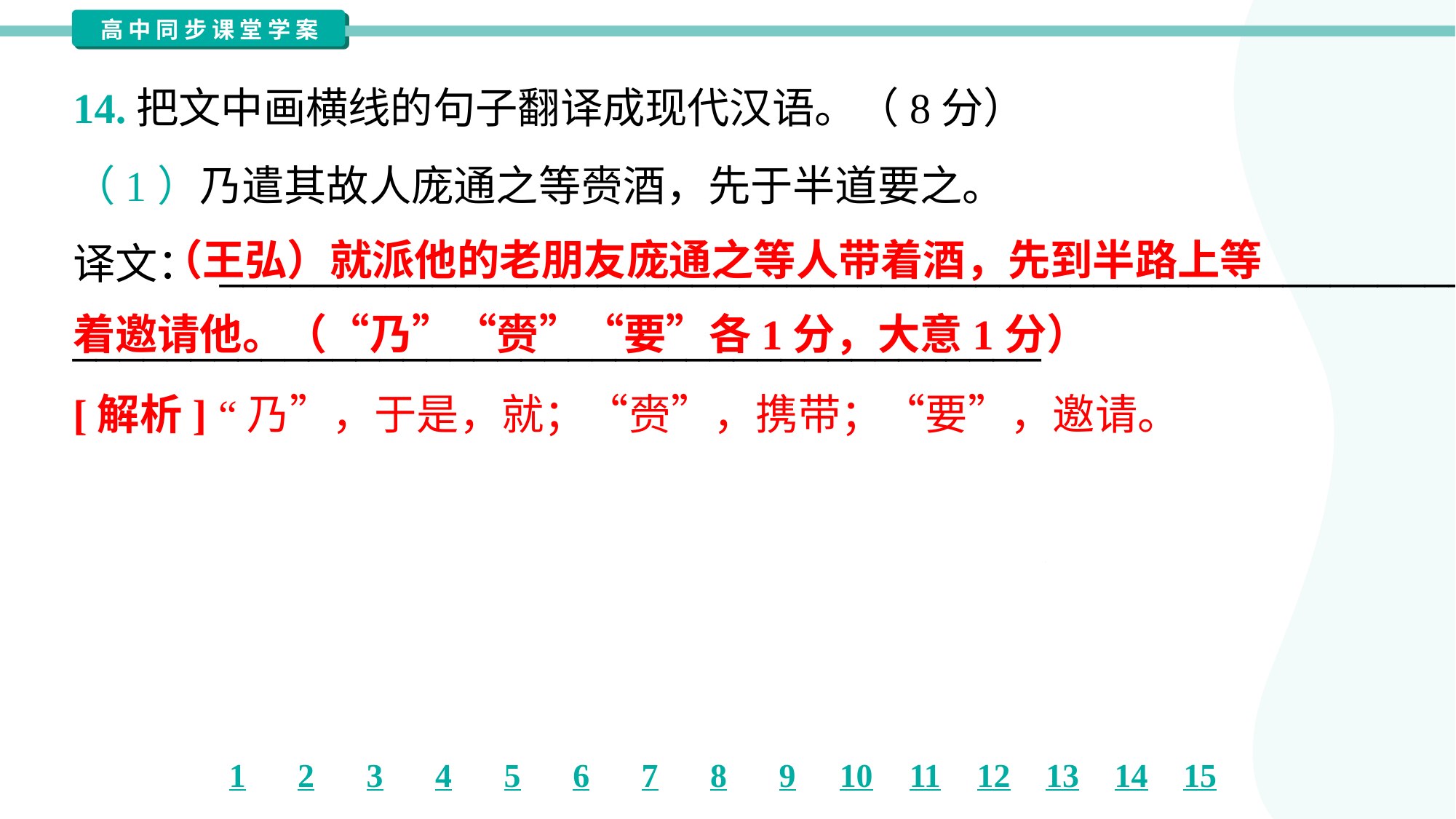

14.把文中画横线的句子翻译成现代汉语。（8分）
（1）乃遣其故人庞通之等赍酒，先于半道要之。
译文： ______________________________________________________
_________________________________________
        （王弘）就派他的老朋友庞通之等人带着酒，先到半路上等
着邀请他。（“乃”“赍”“要”各1分，大意1分）
[解析] “乃”，于是，就；“赍”，携带；“要”，邀请。